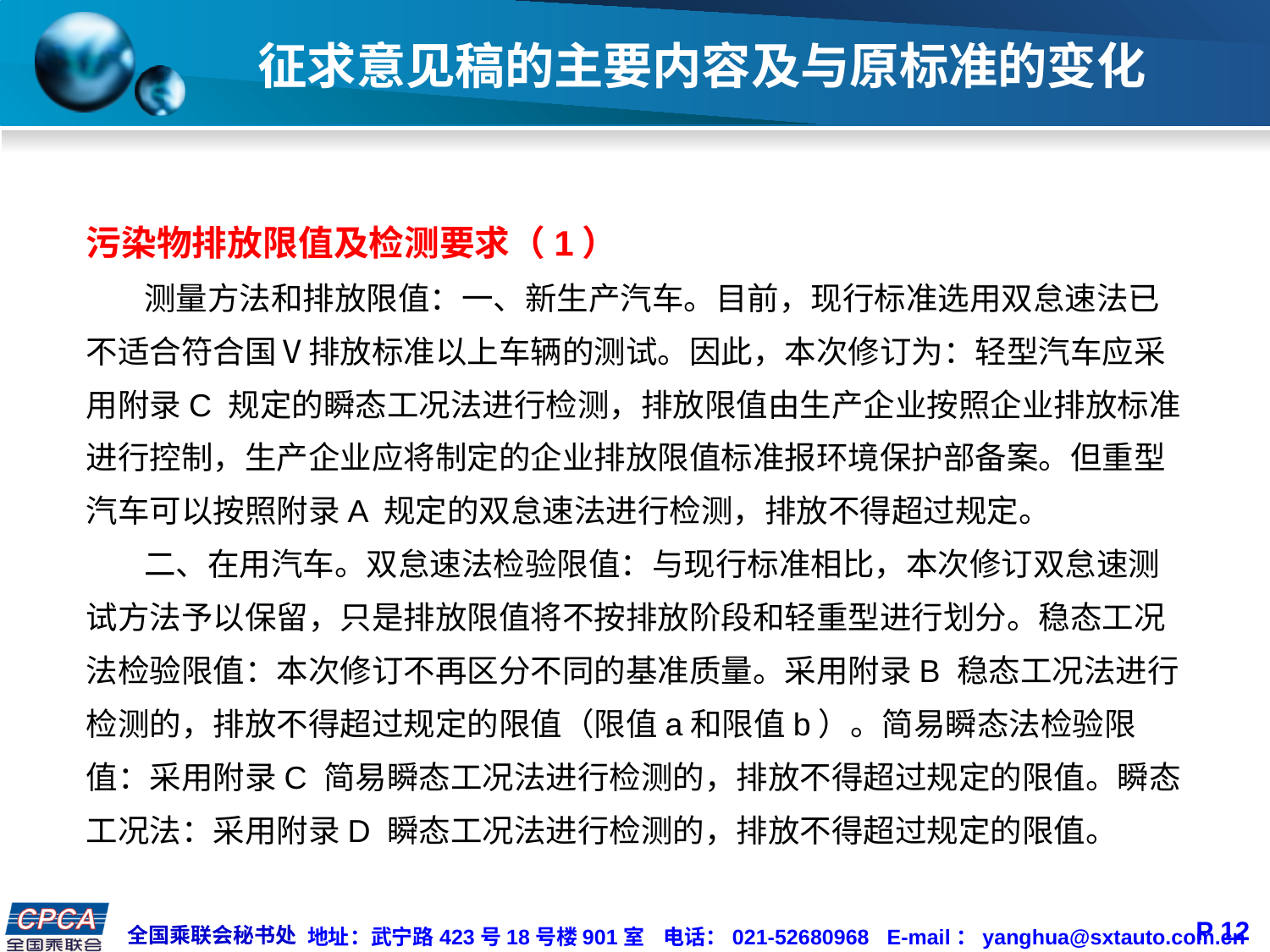

# 征求意见稿的主要内容及与原标准的变化
污染物排放限值及检测要求（1）
       测量方法和排放限值：一、新生产汽车。目前，现行标准选用双怠速法已不适合符合国Ⅴ排放标准以上车辆的测试。因此，本次修订为：轻型汽车应采用附录C 规定的瞬态工况法进行检测，排放限值由生产企业按照企业排放标准进行控制，生产企业应将制定的企业排放限值标准报环境保护部备案。但重型汽车可以按照附录A 规定的双怠速法进行检测，排放不得超过规定。
       二、在用汽车。双怠速法检验限值：与现行标准相比，本次修订双怠速测试方法予以保留，只是排放限值将不按排放阶段和轻重型进行划分。稳态工况法检验限值：本次修订不再区分不同的基准质量。采用附录B 稳态工况法进行检测的，排放不得超过规定的限值（限值a和限值b）。简易瞬态法检验限值：采用附录C 简易瞬态工况法进行检测的，排放不得超过规定的限值。瞬态工况法：采用附录D 瞬态工况法进行检测的，排放不得超过规定的限值。